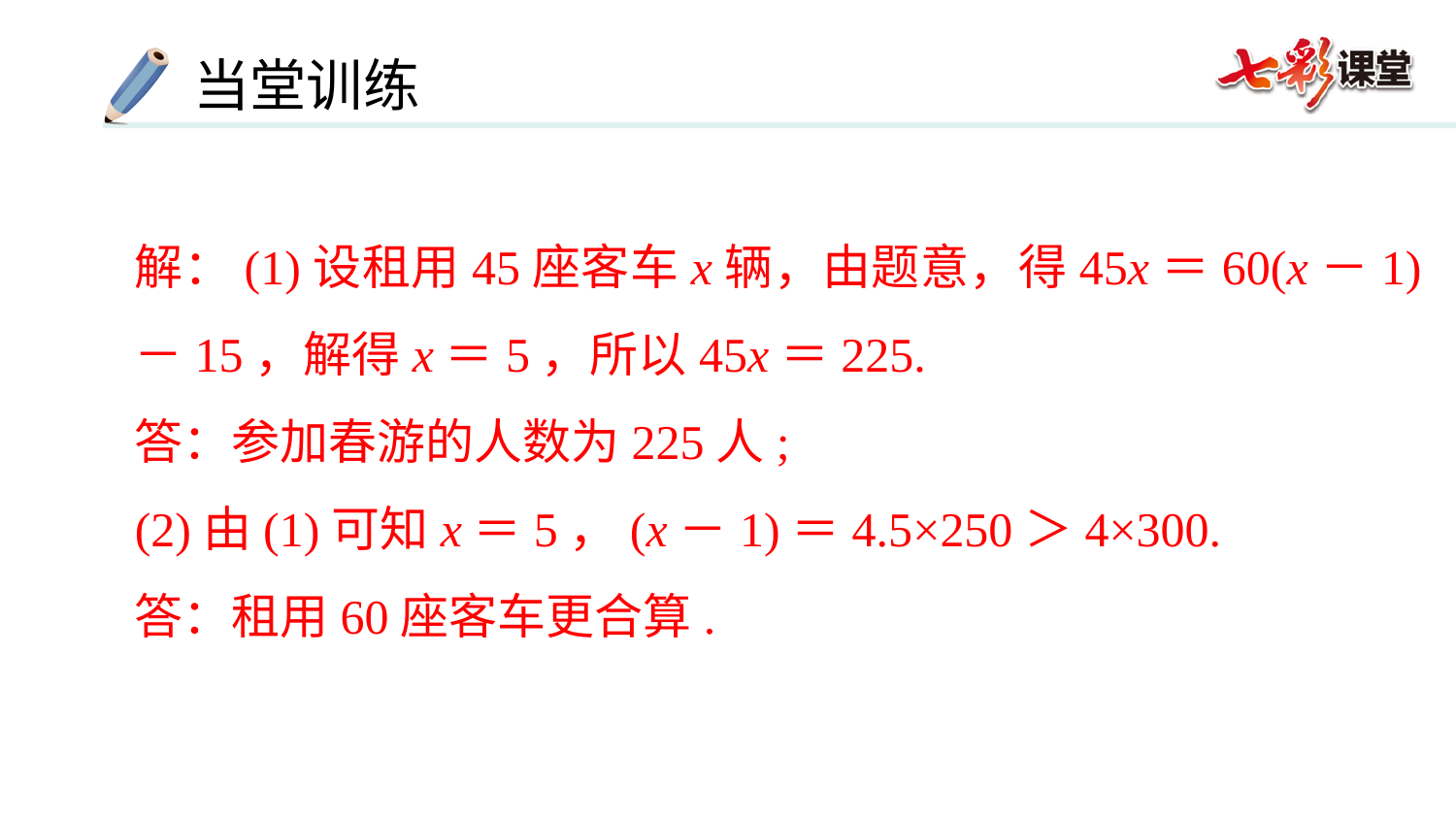

解：(1)设租用45座客车x辆，由题意，得45x＝60(x－1)－15，解得x＝5，所以45x＝225.
答：参加春游的人数为225人;
(2)由(1)可知x＝5，(x－1)＝4.5×250＞4×300.
答：租用60座客车更合算.